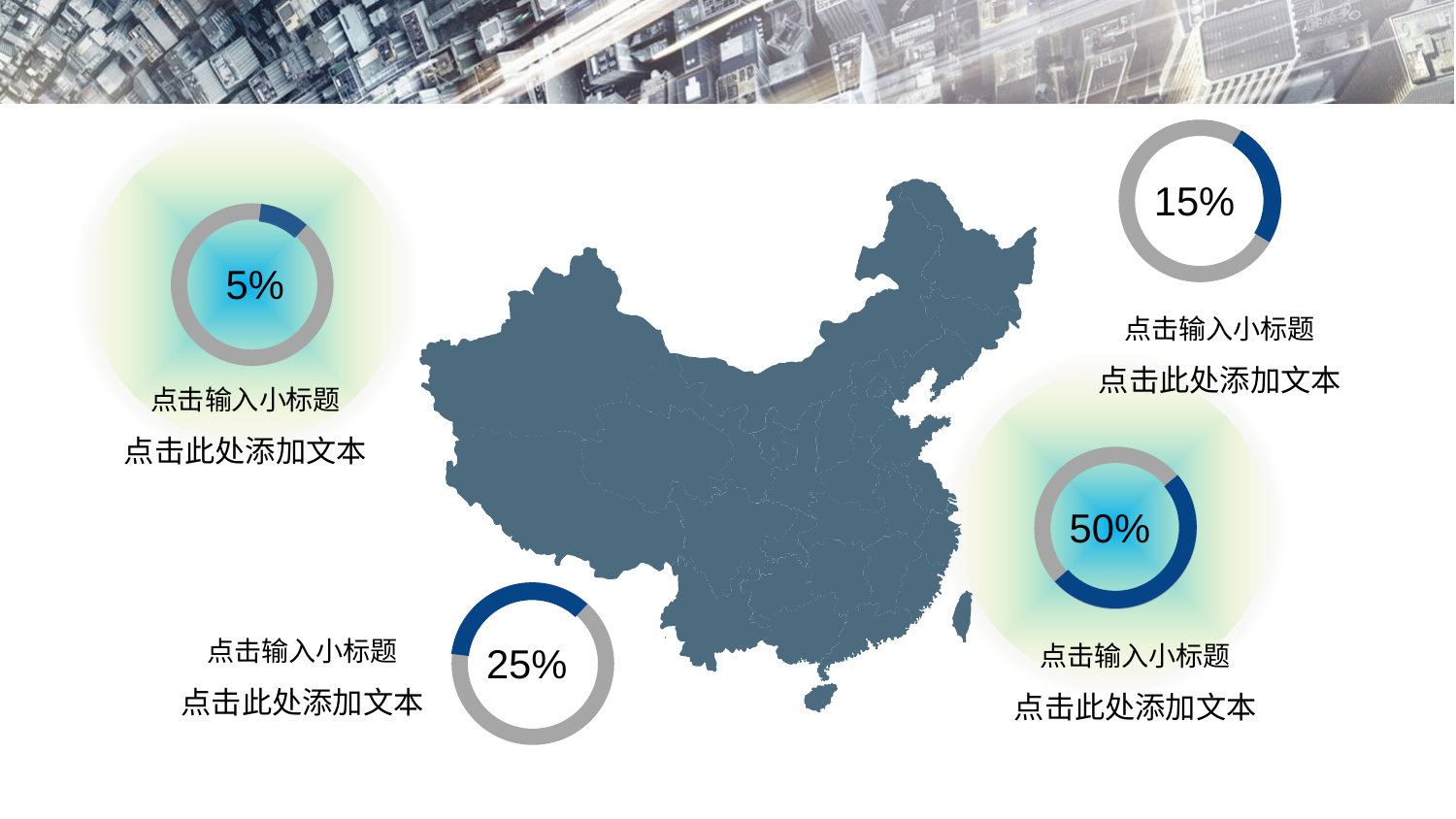

#

15%
点击输入小标题
点击此处添加文本

5%
点击输入小标题
点击此处添加文本

50%
点击输入小标题
点击此处添加文本

点击输入小标题
点击此处添加文本
25%